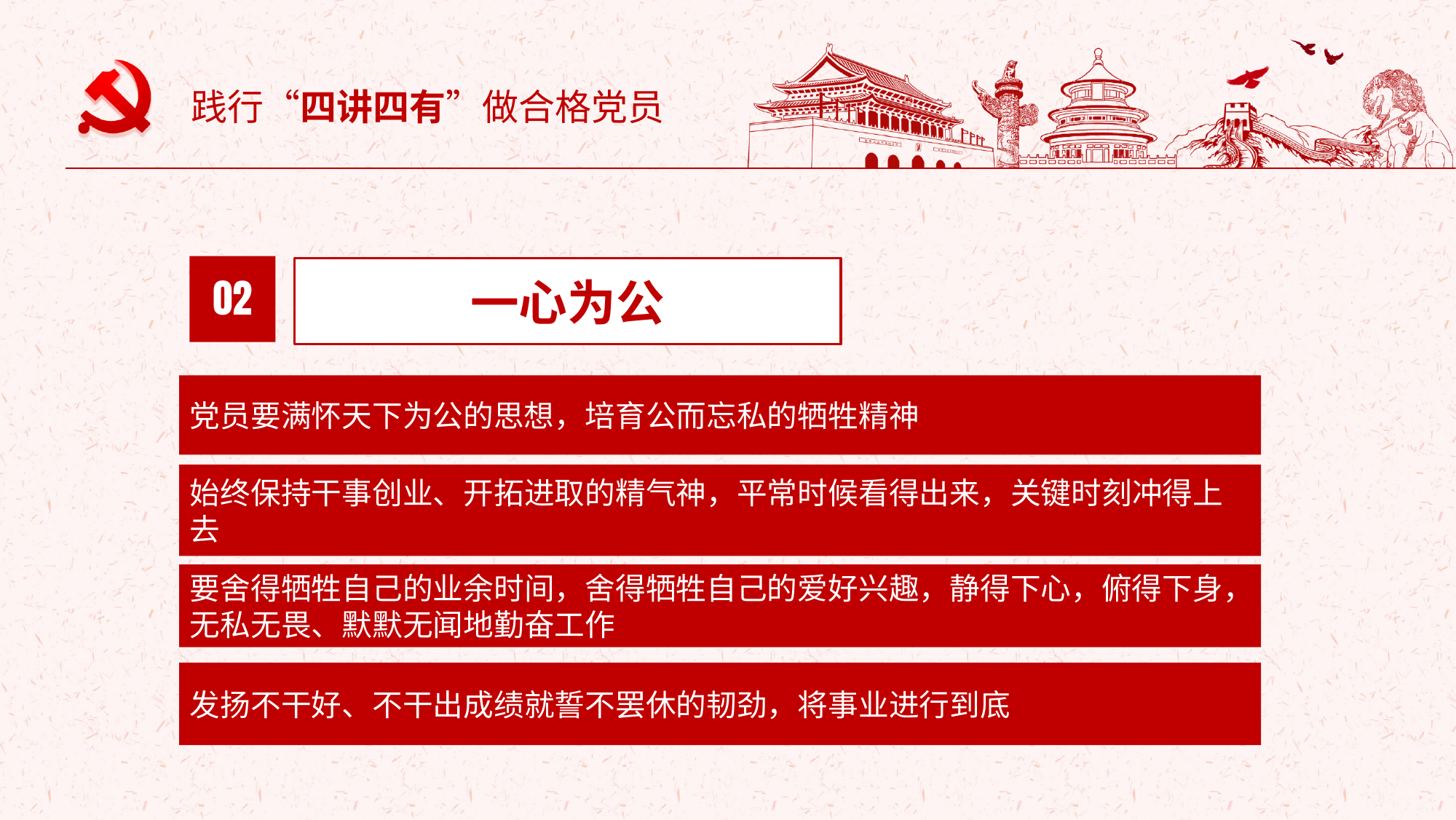

践行“四讲四有”做合格党员

02
一心为公
党员要满怀天下为公的思想，培育公而忘私的牺牲精神
始终保持干事创业、开拓进取的精气神，平常时候看得出来，关键时刻冲得上去
要舍得牺牲自己的业余时间，舍得牺牲自己的爱好兴趣，静得下心，俯得下身，无私无畏、默默无闻地勤奋工作
发扬不干好、不干出成绩就誓不罢休的韧劲，将事业进行到底